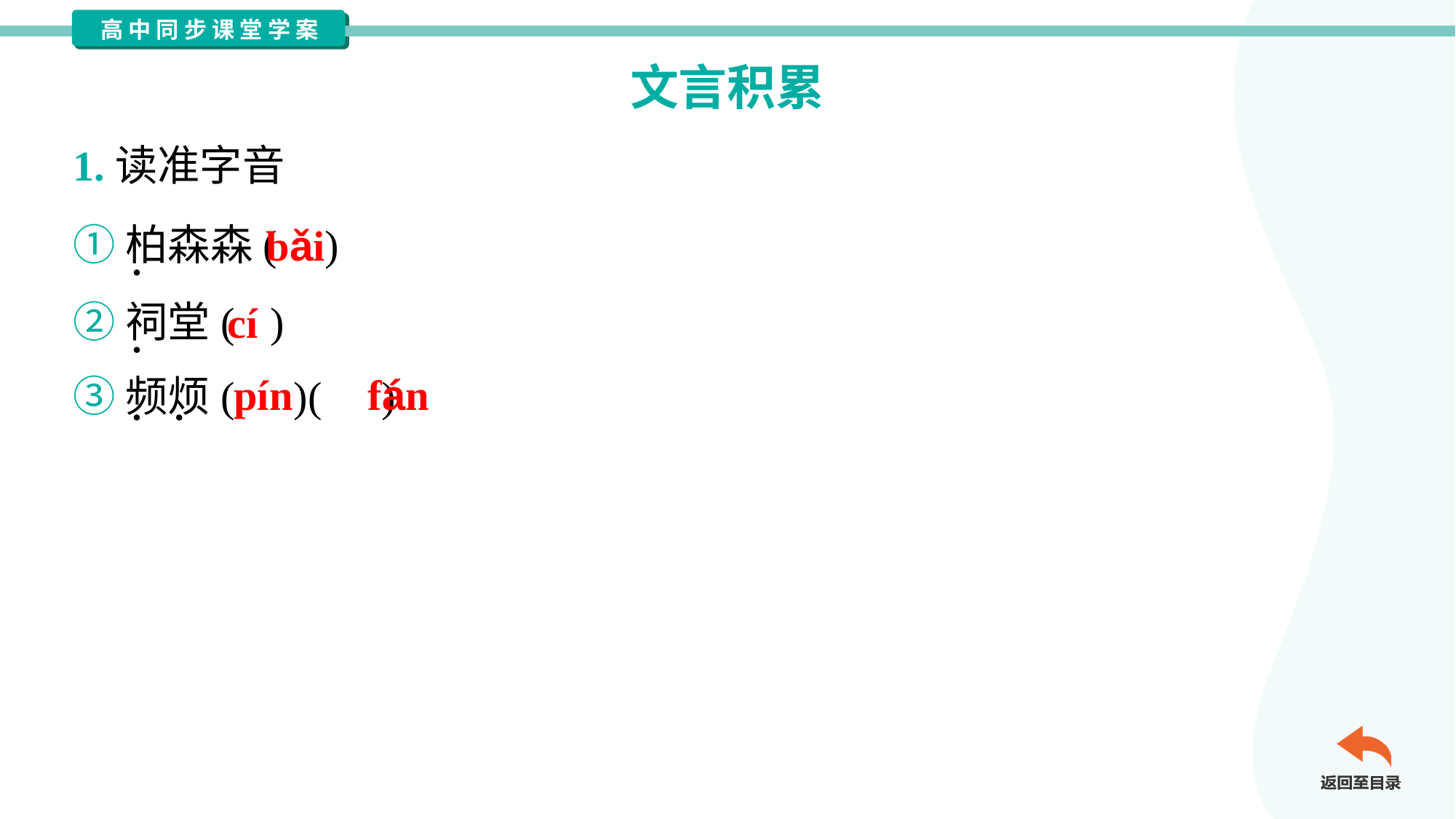

文言积累
1.读准字音
①柏森森(    )
②祠堂(   )
③频烦(     )(     )
bǎi
cí

pín
fán